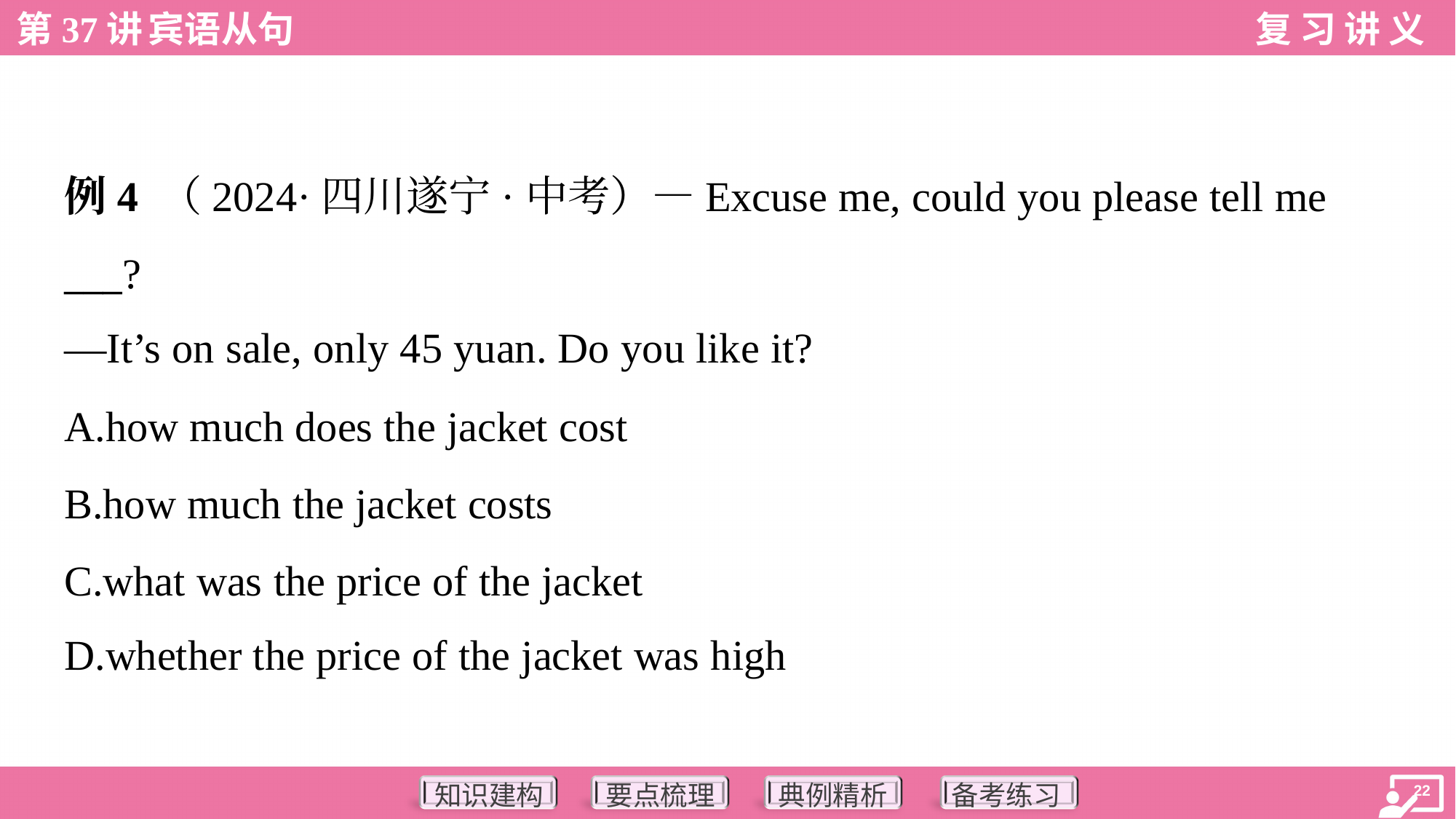

例4 （2024·四川遂宁·中考）—Excuse me, could you please tell me
___?
—It’s on sale, only 45 yuan. Do you like it?
A.how much does the jacket cost
B.how much the jacket costs
C.what was the price of the jacket
D.whether the price of the jacket was high